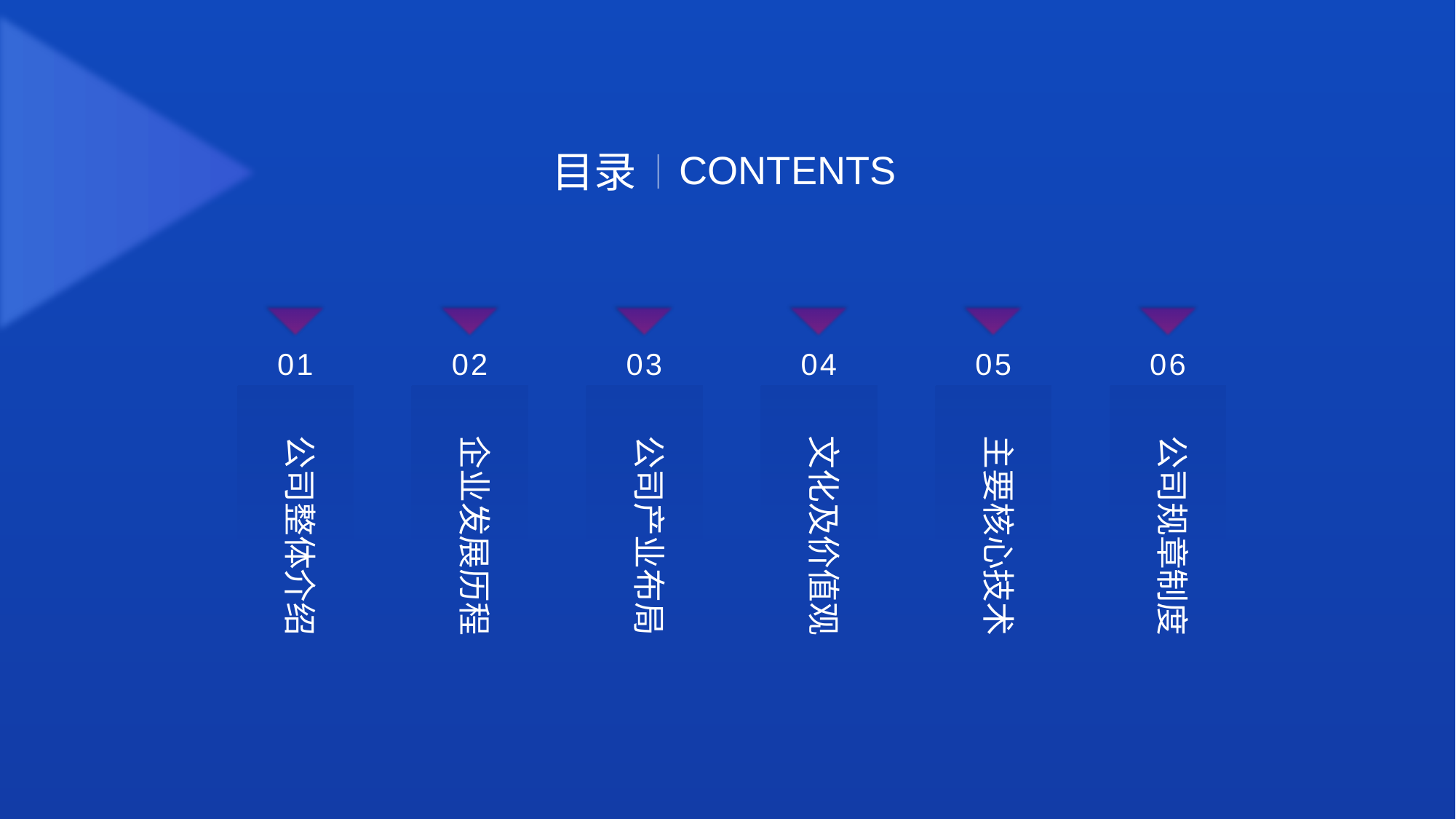

目录
CONTENTS

01

公司整体介绍

02

企业发展历程

03

公司产业布局

04

文化及价值观

05

主要核心技术

06

公司规章制度